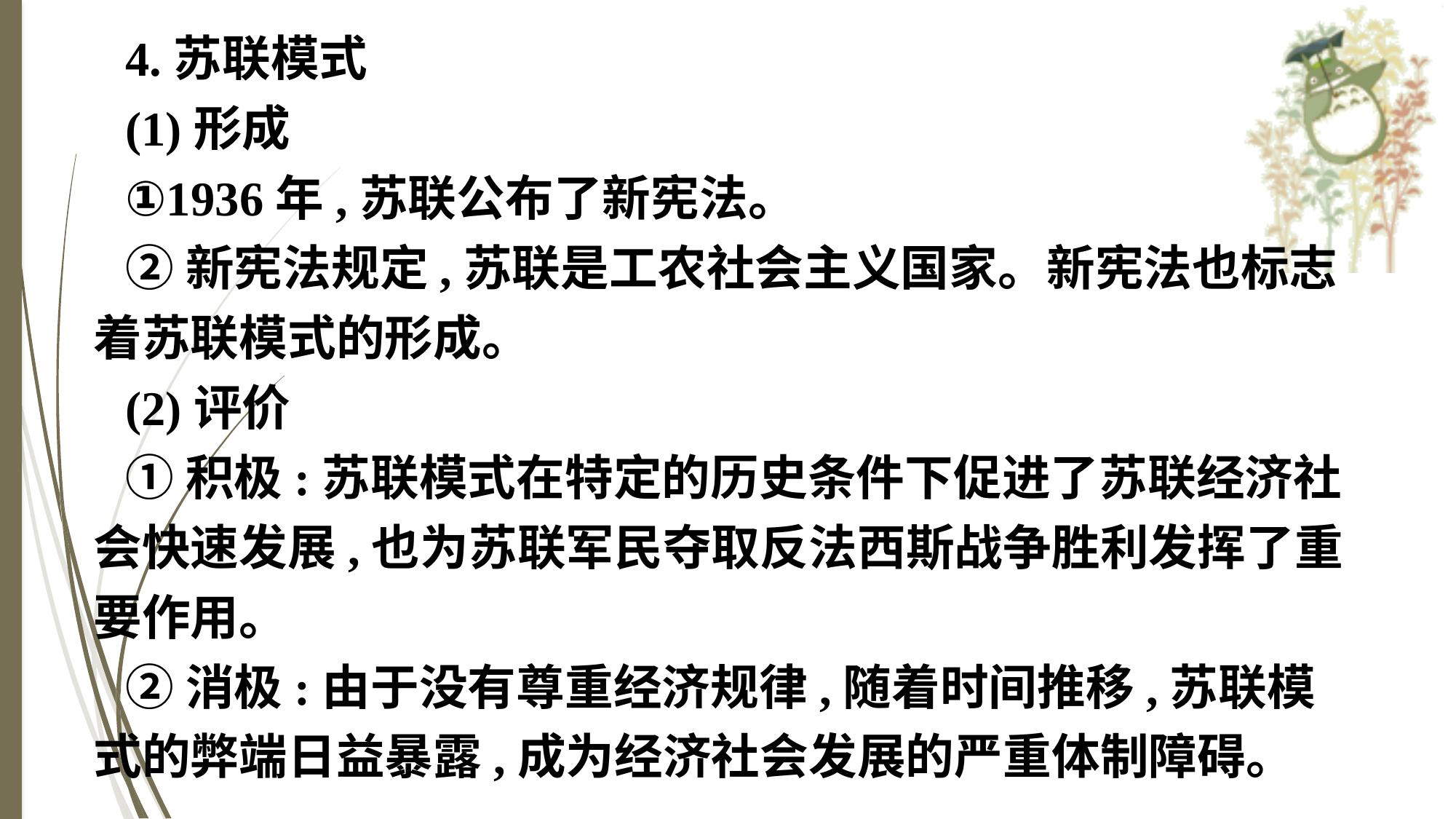

4.苏联模式
(1)形成
①1936年,苏联公布了新宪法。
②新宪法规定,苏联是工农社会主义国家。新宪法也标志着苏联模式的形成。
(2)评价
①积极:苏联模式在特定的历史条件下促进了苏联经济社会快速发展,也为苏联军民夺取反法西斯战争胜利发挥了重要作用。
②消极:由于没有尊重经济规律,随着时间推移,苏联模式的弊端日益暴露,成为经济社会发展的严重体制障碍。